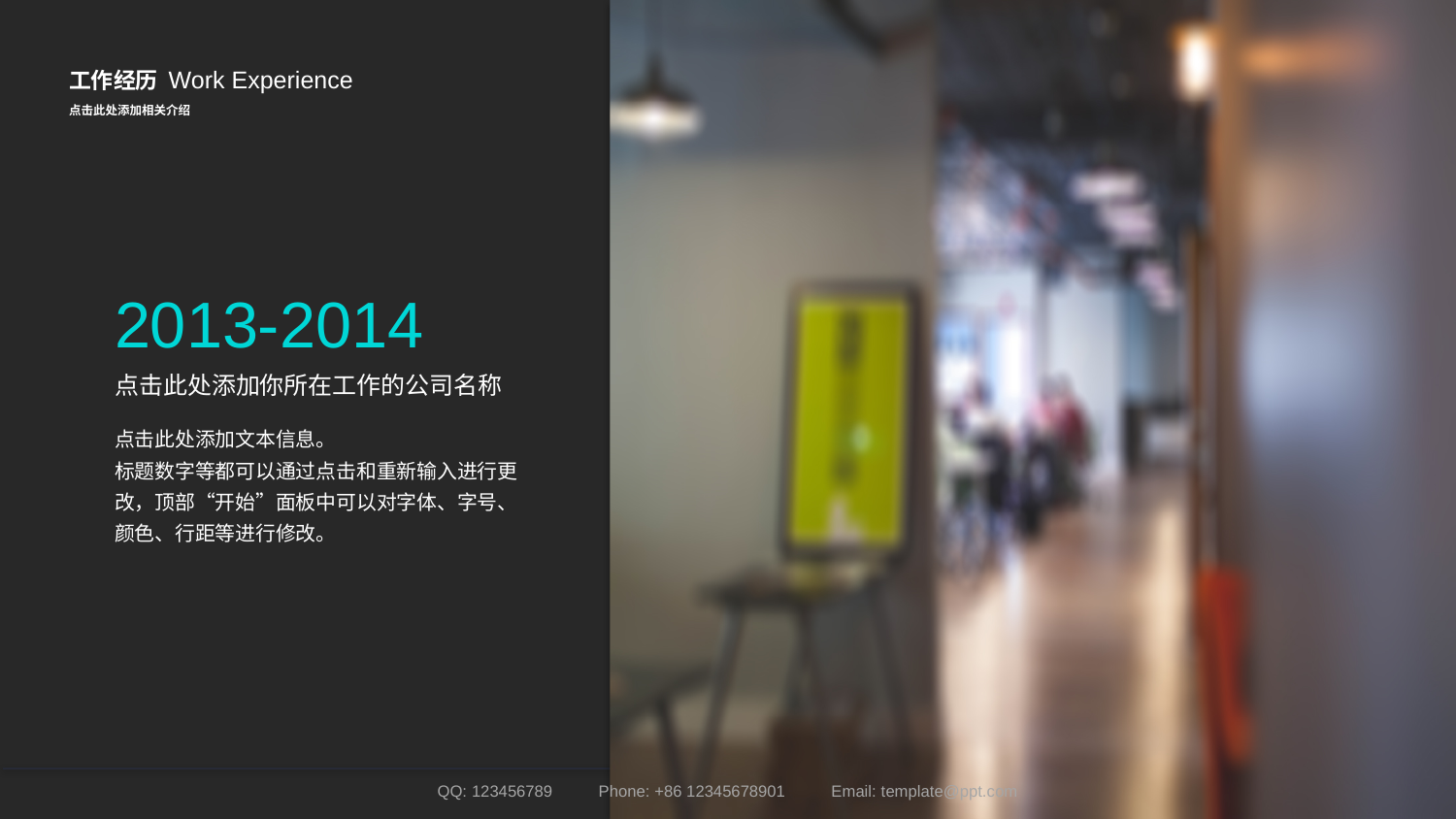

工作经历 Work Experience
点击此处添加相关介绍
2013-2014
点击此处添加你所在工作的公司名称
点击此处添加文本信息。
标题数字等都可以通过点击和重新输入进行更改，顶部“开始”面板中可以对字体、字号、颜色、行距等进行修改。
QQ: 123456789          Phone: +86 12345678901          Email: template@ppt.com